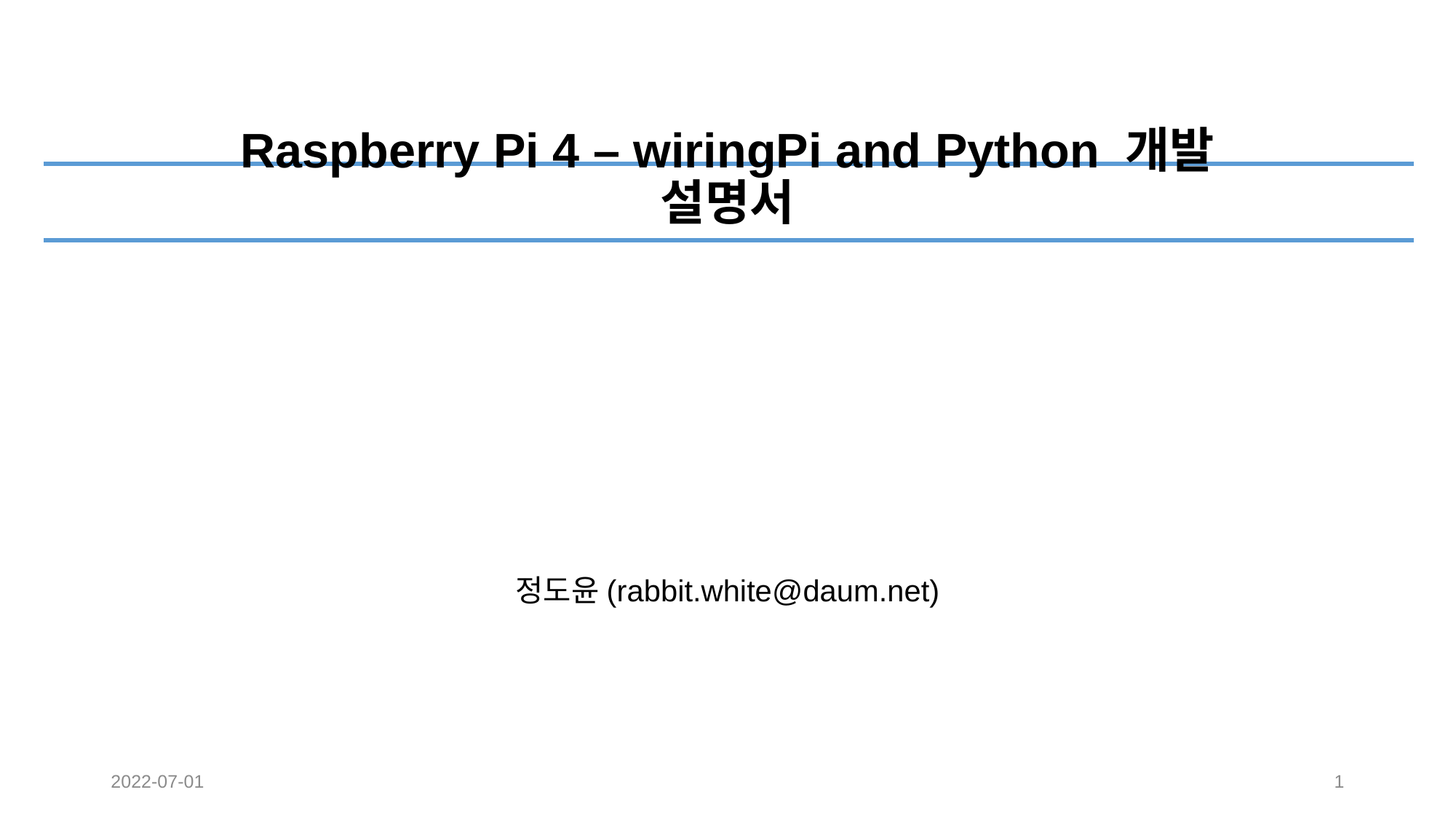

# Raspberry Pi 4 – wiringPi and Python 개발 설명서
정도윤(rabbit.white@daum.net)
2022-07-01
1